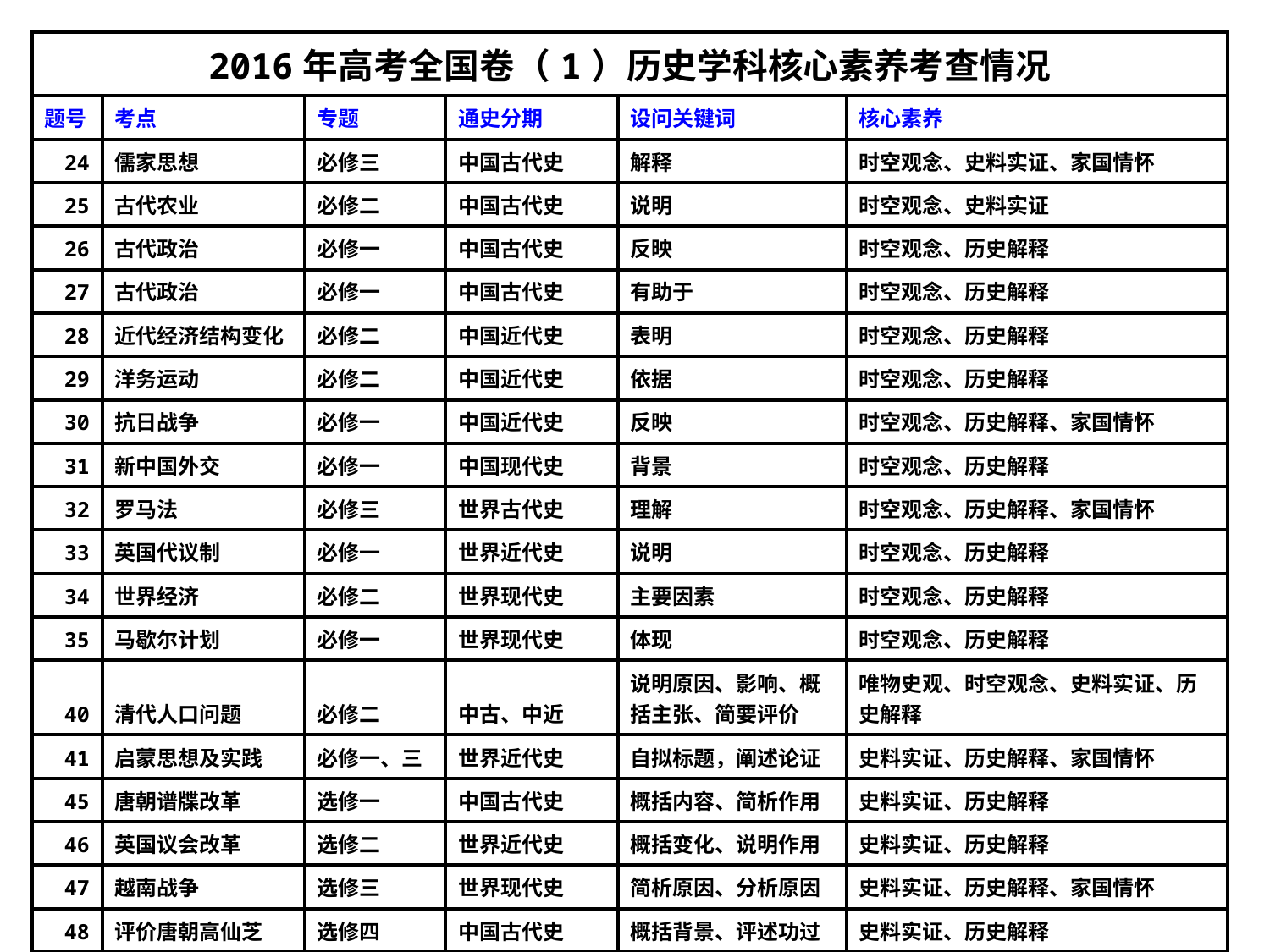

| 2016年高考全国卷（1）历史学科核心素养考查情况 |  |  |  |  |  |
| --- | --- | --- | --- | --- | --- |
| 题号 | 考点 | 专题 | 通史分期 | 设问关键词 | 核心素养 |
| 24 | 儒家思想 | 必修三 | 中国古代史 | 解释 | 时空观念、史料实证、家国情怀 |
| 25 | 古代农业 | 必修二 | 中国古代史 | 说明 | 时空观念、史料实证 |
| 26 | 古代政治 | 必修一 | 中国古代史 | 反映 | 时空观念、历史解释 |
| 27 | 古代政治 | 必修一 | 中国古代史 | 有助于 | 时空观念、历史解释 |
| 28 | 近代经济结构变化 | 必修二 | 中国近代史 | 表明 | 时空观念、历史解释 |
| 29 | 洋务运动 | 必修二 | 中国近代史 | 依据 | 时空观念、历史解释 |
| 30 | 抗日战争 | 必修一 | 中国近代史 | 反映 | 时空观念、历史解释、家国情怀 |
| 31 | 新中国外交 | 必修一 | 中国现代史 | 背景 | 时空观念、历史解释 |
| 32 | 罗马法 | 必修三 | 世界古代史 | 理解 | 时空观念、历史解释、家国情怀 |
| 33 | 英国代议制 | 必修一 | 世界近代史 | 说明 | 时空观念、历史解释 |
| 34 | 世界经济 | 必修二 | 世界现代史 | 主要因素 | 时空观念、历史解释 |
| 35 | 马歇尔计划 | 必修一 | 世界现代史 | 体现 | 时空观念、历史解释 |
| 40 | 清代人口问题 | 必修二 | 中古、中近 | 说明原因、影响、概括主张、简要评价 | 唯物史观、时空观念、史料实证、历史解释 |
| 41 | 启蒙思想及实践 | 必修一、三 | 世界近代史 | 自拟标题，阐述论证 | 史料实证、历史解释、家国情怀 |
| 45 | 唐朝谱牒改革 | 选修一 | 中国古代史 | 概括内容、简析作用 | 史料实证、历史解释 |
| 46 | 英国议会改革 | 选修二 | 世界近代史 | 概括变化、说明作用 | 史料实证、历史解释 |
| 47 | 越南战争 | 选修三 | 世界现代史 | 简析原因、分析原因 | 史料实证、历史解释、家国情怀 |
| 48 | 评价唐朝高仙芝 | 选修四 | 中国古代史 | 概括背景、评述功过 | 史料实证、历史解释 |